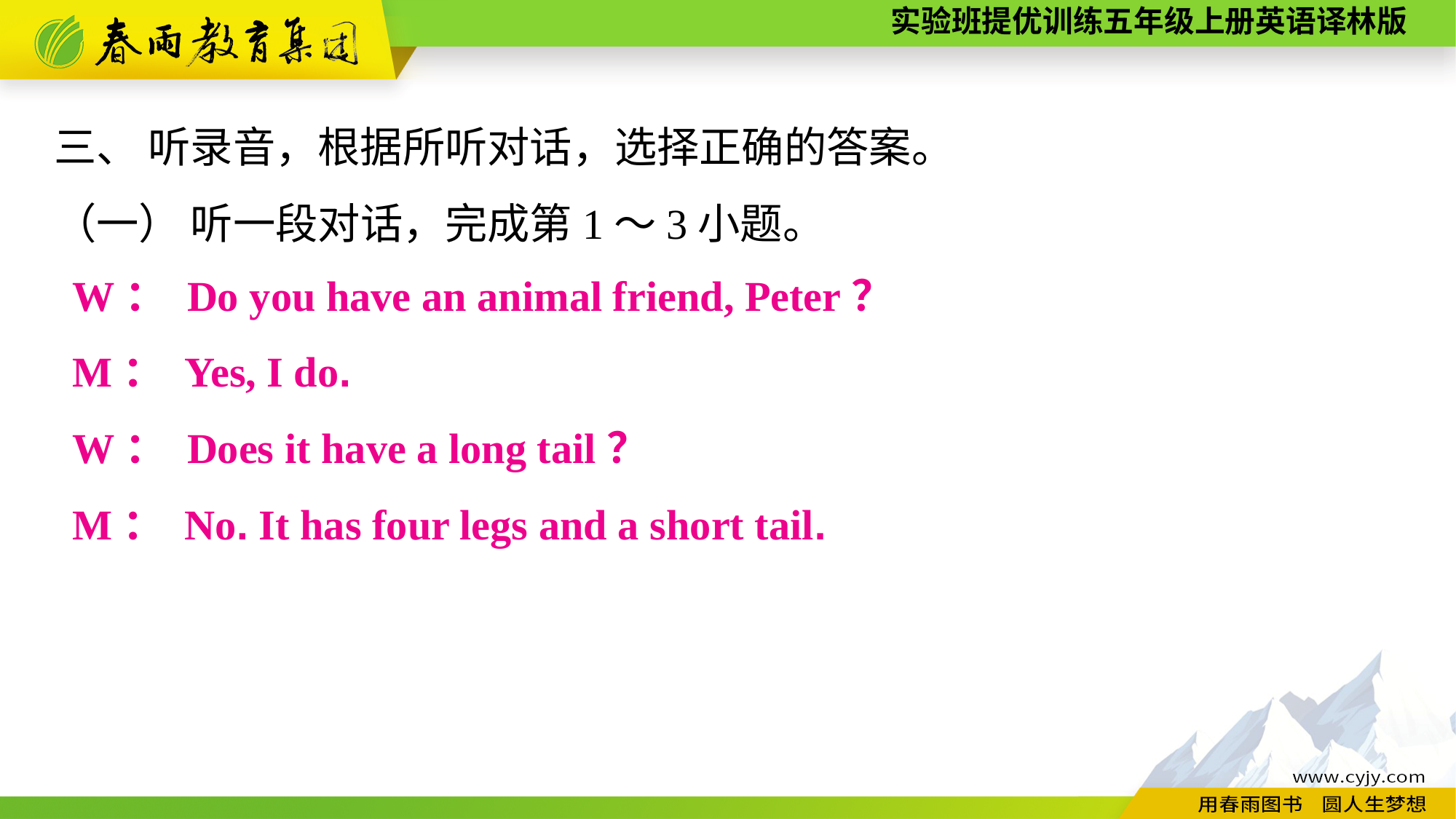

三、 听录音，根据所听对话，选择正确的答案。
（一） 听一段对话，完成第1～3小题。
W： Do you have an animal friend, Peter？
M： Yes, I do.
W： Does it have a long tail？
M： No. It has four legs and a short tail.